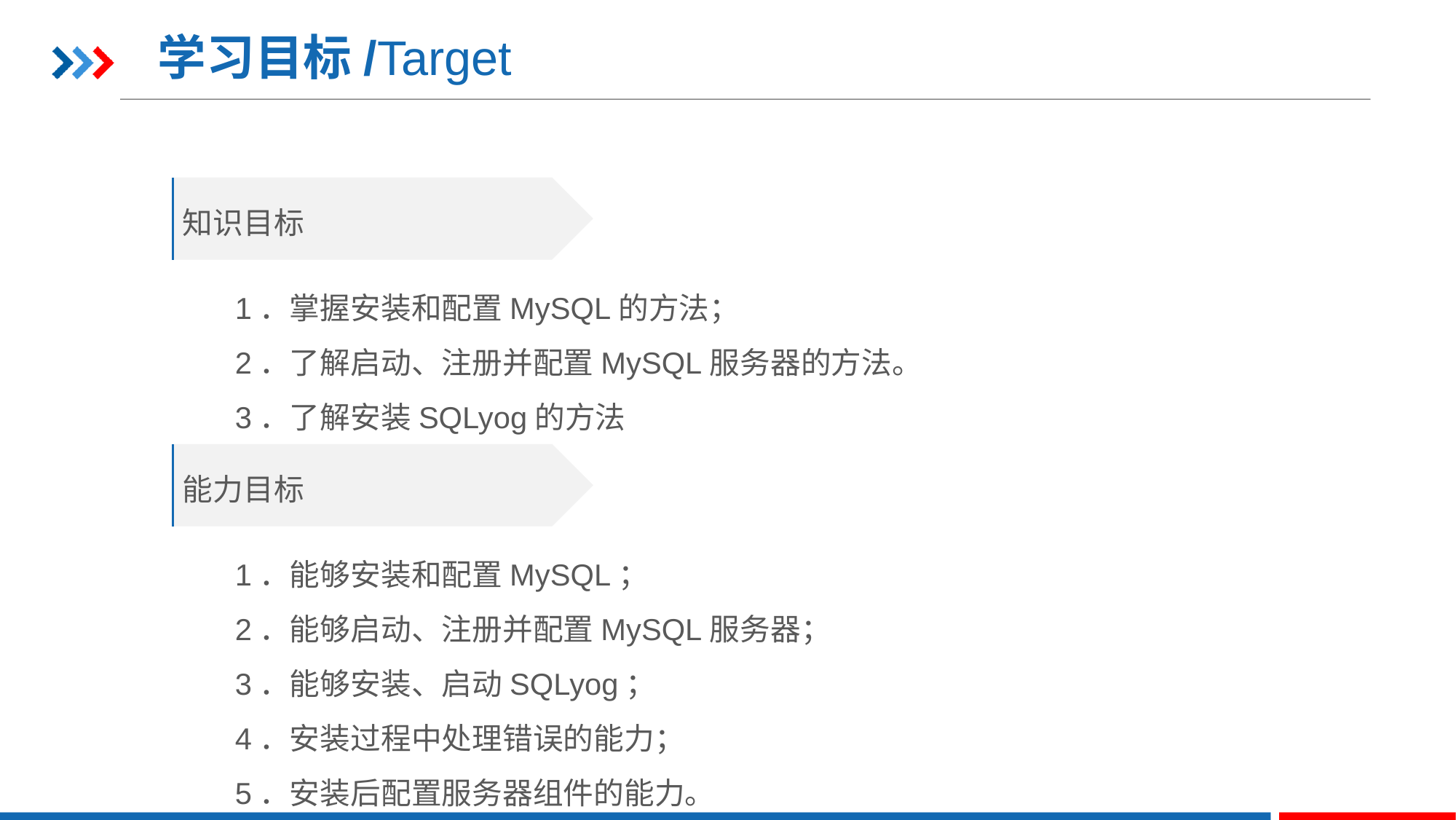

学习目标/Target
知识目标

1．掌握安装和配置MySQL的方法；
2．了解启动、注册并配置MySQL服务器的方法。
3．了解安装SQLyog的方法
能力目标

1．能够安装和配置MySQL；
2．能够启动、注册并配置MySQL服务器；
3．能够安装、启动SQLyog；
4．安装过程中处理错误的能力；
5．安装后配置服务器组件的能力。